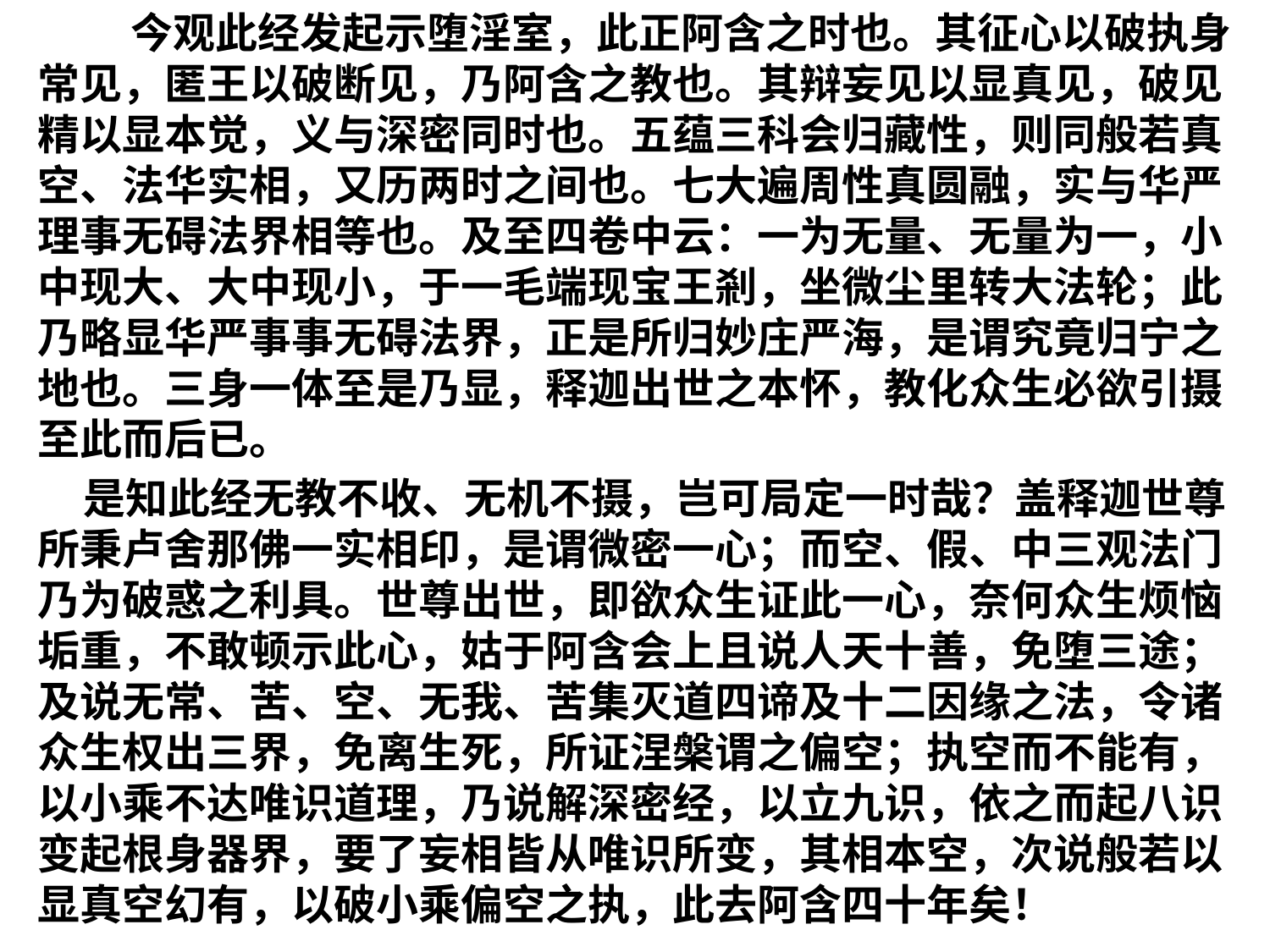

今观此经发起示堕淫室，此正阿含之时也。其征心以破执身常见，匿王以破断见，乃阿含之教也。其辩妄见以显真见，破见精以显本觉，义与深密同时也。五蕴三科会归藏性，则同般若真空、法华实相，又历两时之间也。七大遍周性真圆融，实与华严理事无碍法界相等也。及至四卷中云：一为无量、无量为一，小中现大、大中现小，于一毛端现宝王剎，坐微尘里转大法轮；此乃略显华严事事无碍法界，正是所归妙庄严海，是谓究竟归宁之地也。三身一体至是乃显，释迦出世之本怀，教化众生必欲引摄至此而后已。
    是知此经无教不收、无机不摄，岂可局定一时哉？盖释迦世尊所秉卢舍那佛一实相印，是谓微密一心；而空、假、中三观法门乃为破惑之利具。世尊出世，即欲众生证此一心，奈何众生烦恼垢重，不敢顿示此心，姑于阿含会上且说人天十善，免堕三途；及说无常、苦、空、无我、苦集灭道四谛及十二因缘之法，令诸众生权出三界，免离生死，所证涅槃谓之偏空；执空而不能有，以小乘不达唯识道理，乃说解深密经，以立九识，依之而起八识变起根身器界，要了妄相皆从唯识所变，其相本空，次说般若以显真空幻有，以破小乘偏空之执，此去阿含四十年矣！